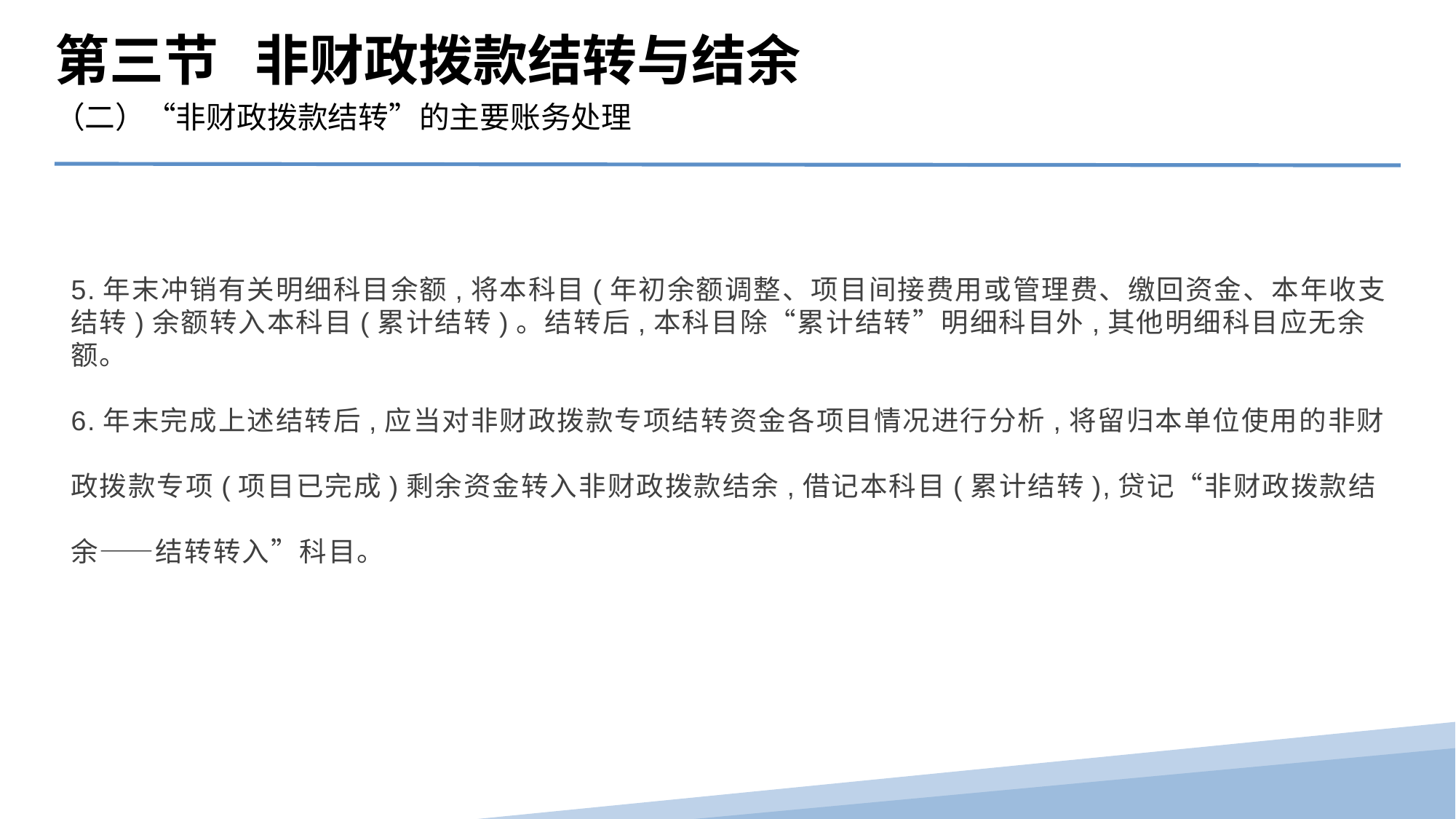

第三节   非财政拨款结转与结余
（二）“非财政拨款结转”的主要账务处理
5.年末冲销有关明细科目余额,将本科目(年初余额调整、项目间接费用或管理费、缴回资金、本年收支结转)余额转入本科目(累计结转)。结转后,本科目除“累计结转”明细科目外,其他明细科目应无余额。
6.年末完成上述结转后,应当对非财政拨款专项结转资金各项目情况进行分析,将留归本单位使用的非财政拨款专项(项目已完成)剩余资金转入非财政拨款结余,借记本科目(累计结转),贷记“非财政拨款结余——结转转入”科目。